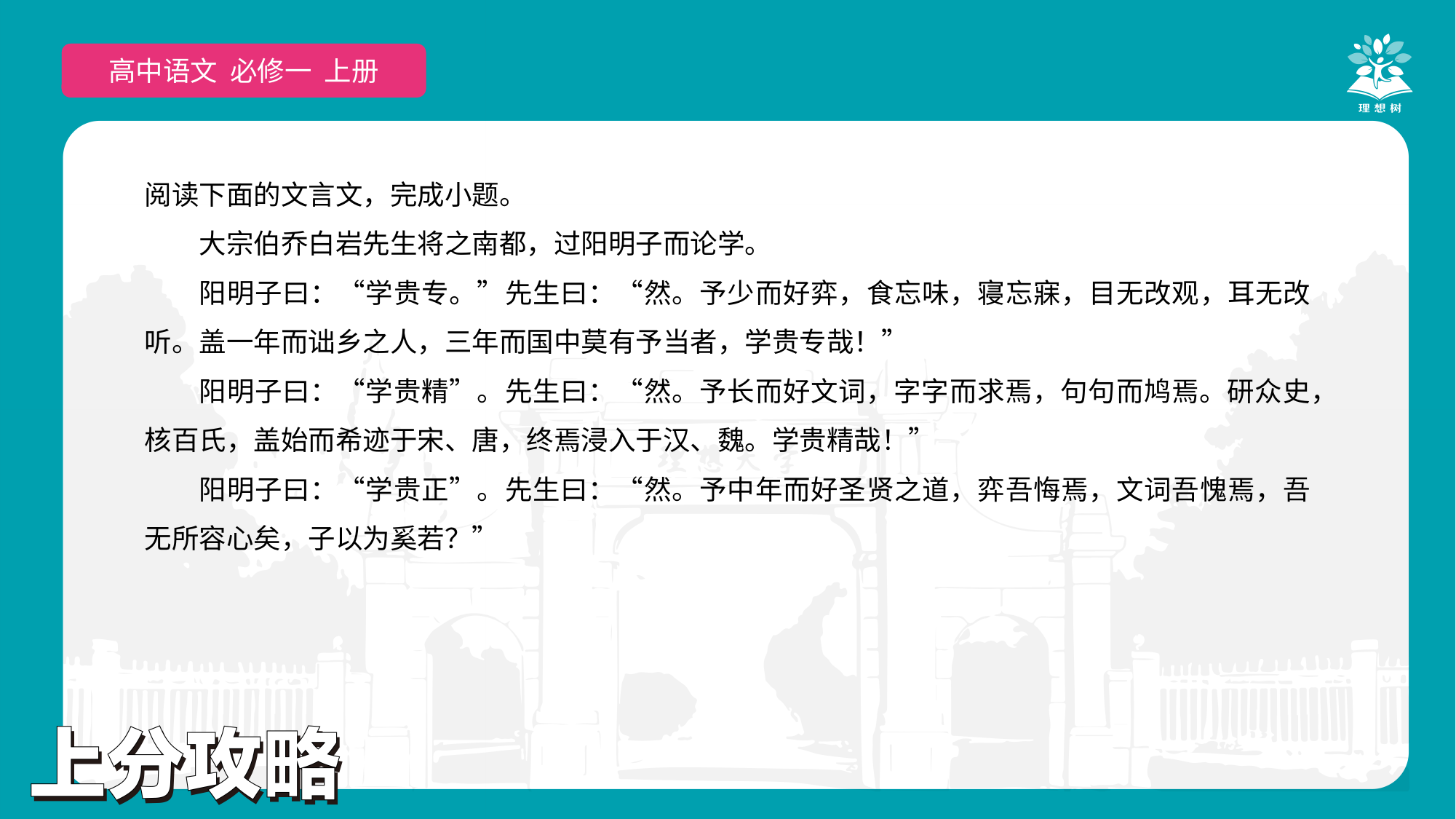

高中语文  选择性必修上
高中语文  必修一  上册
阅读下面的文言文，完成小题。
大宗伯乔白岩先生将之南都，过阳明子而论学。
阳明子曰：“学贵专。”先生曰：“然。予少而好弈，食忘味，寝忘寐，目无改观，耳无改听。盖一年而诎乡之人，三年而国中莫有予当者，学贵专哉！”
阳明子曰：“学贵精”。先生曰：“然。予长而好文词，字字而求焉，句句而鸠焉。研众史，核百氏，盖始而希迹于宋、唐，终焉浸入于汉、魏。学贵精哉！”
阳明子曰：“学贵正”。先生曰：“然。予中年而好圣贤之道，弈吾悔焉，文词吾愧焉，吾无所容心矣，子以为奚若？”